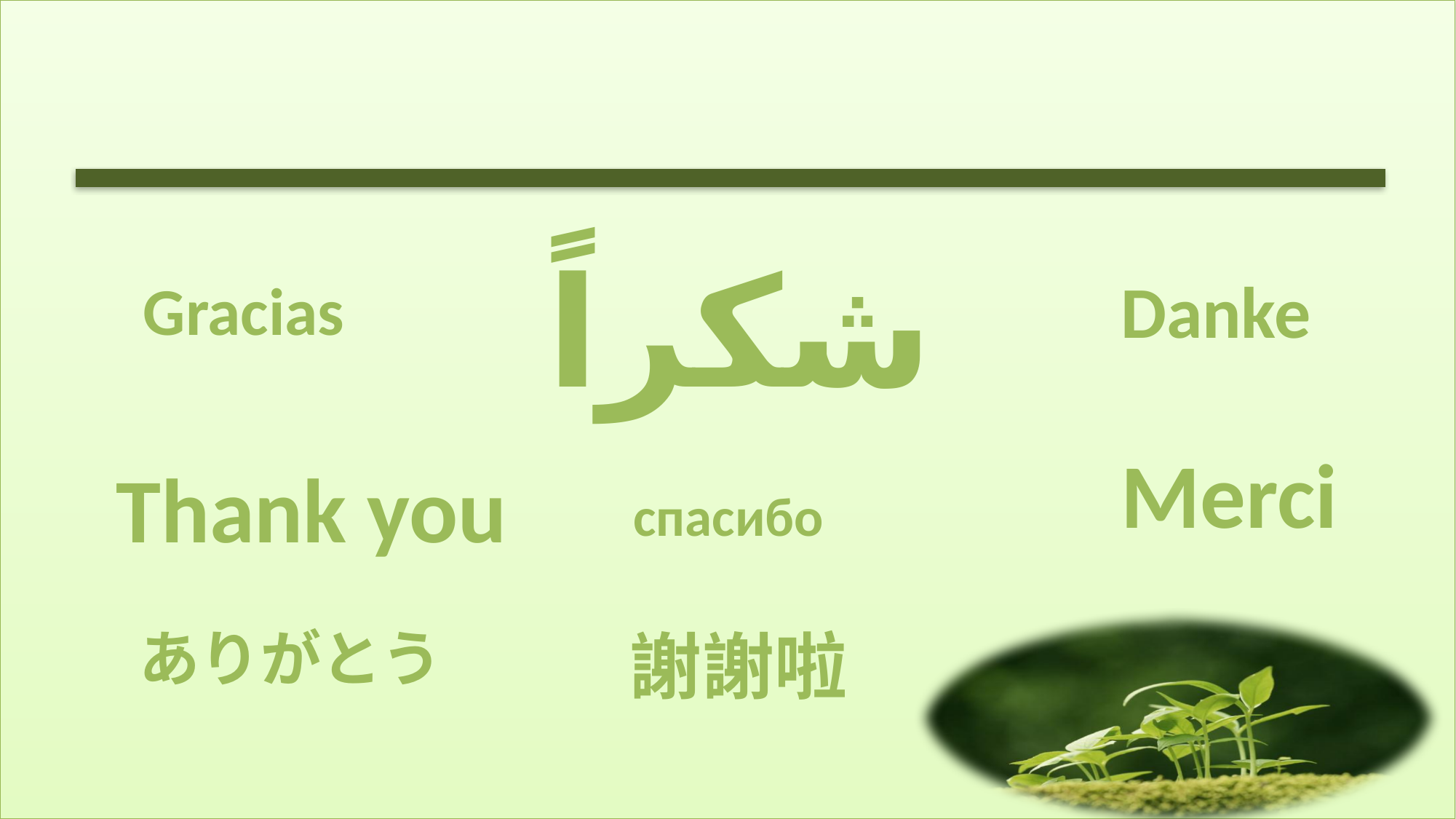

# شكراً
Danke
Gracias
Merci
Thank you
спасибо
ありがとう
謝謝啦